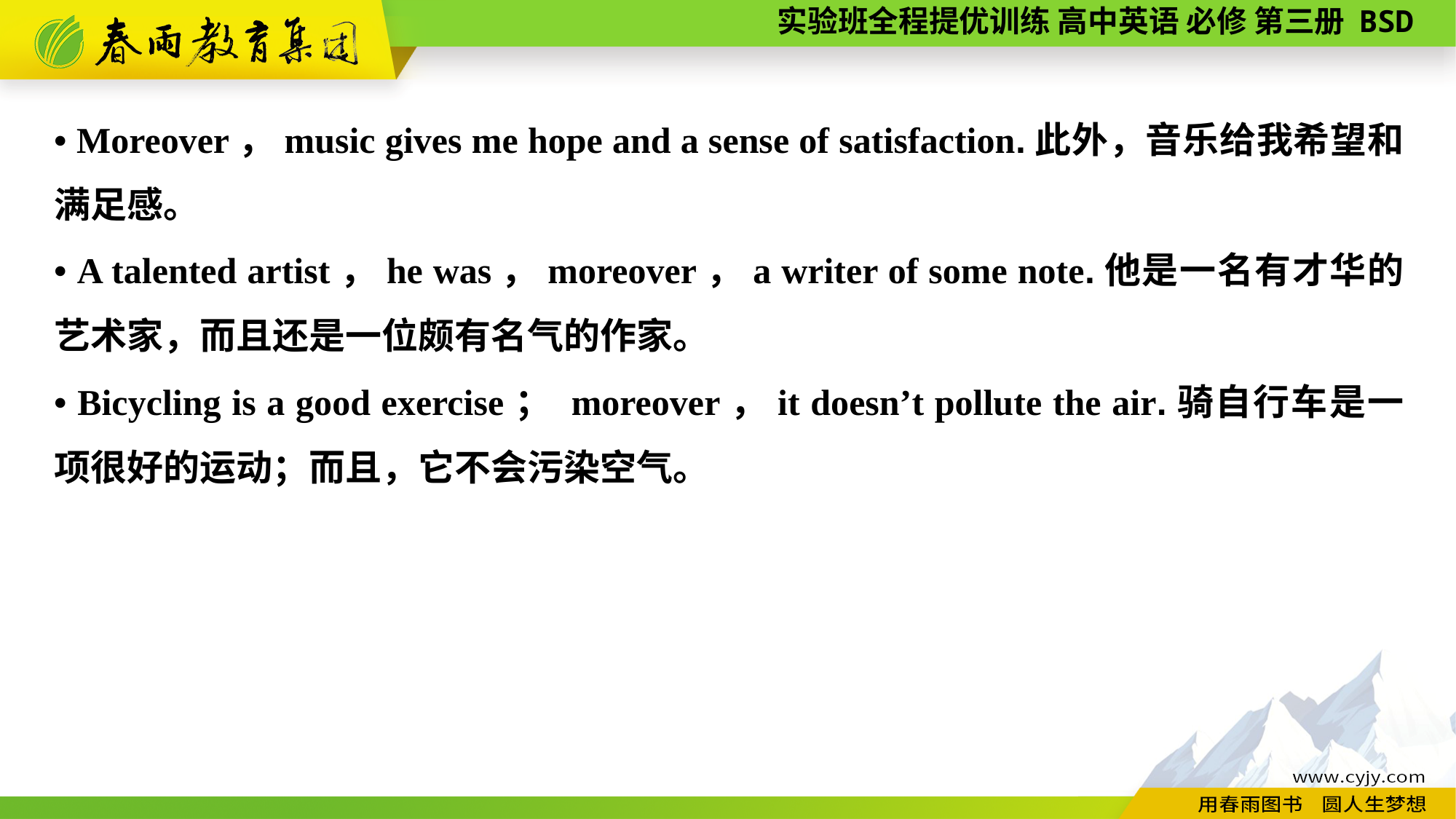

• Moreover，music gives me hope and a sense of satisfaction.此外，音乐给我希望和满足感。
• A talented artist，he was，moreover，a writer of some note.他是一名有才华的艺术家，而且还是一位颇有名气的作家。
• Bicycling is a good exercise； moreover，it doesn’t pollute the air.骑自行车是一项很好的运动；而且，它不会污染空气。